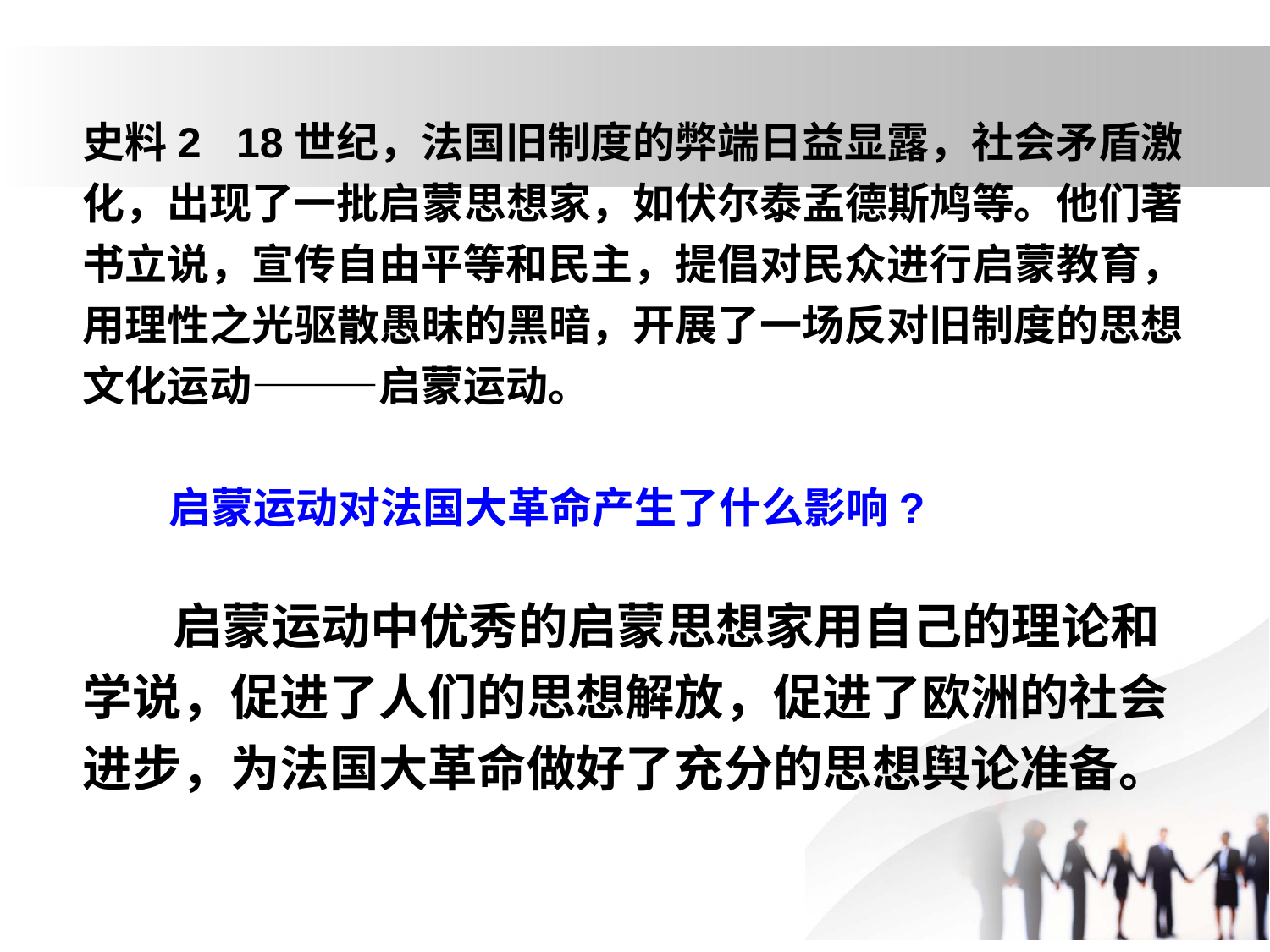

史料2   18世纪，法国旧制度的弊端日益显露，社会矛盾激化，出现了一批启蒙思想家，如伏尔泰孟德斯鸠等。他们著书立说，宣传自由平等和民主，提倡对民众进行启蒙教育，用理性之光驱散愚昧的黑暗，开展了一场反对旧制度的思想文化运动———启蒙运动。

        启蒙运动对法国大革命产生了什么影响?
       启蒙运动中优秀的启蒙思想家用自己的理论和学说，促进了人们的思想解放，促进了欧洲的社会进步，为法国大革命做好了充分的思想舆论准备。